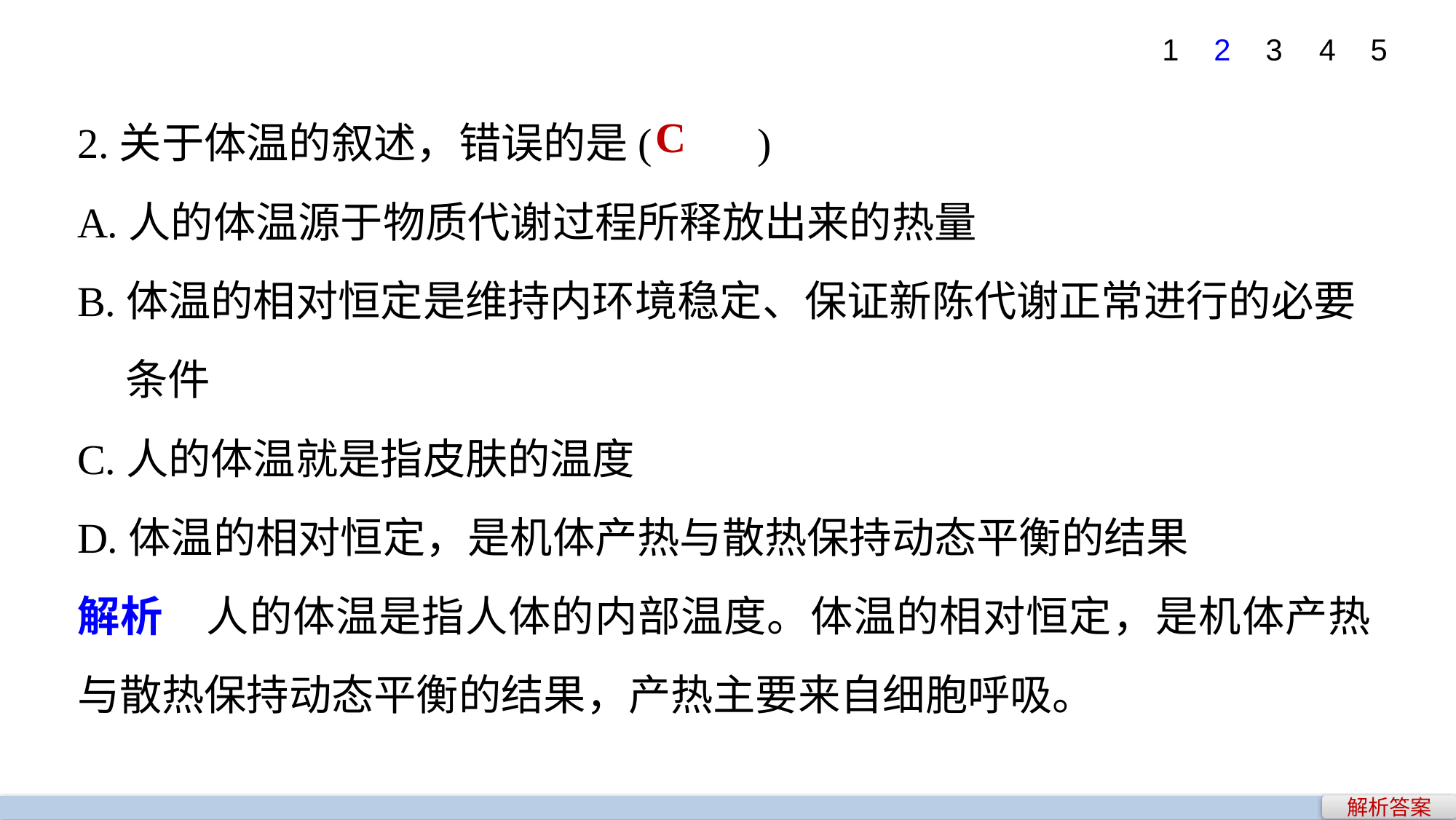

1
2
3
4
5
2.关于体温的叙述，错误的是(　　)
A.人的体温源于物质代谢过程所释放出来的热量
B.体温的相对恒定是维持内环境稳定、保证新陈代谢正常进行的必要
    条件
C.人的体温就是指皮肤的温度
D.体温的相对恒定，是机体产热与散热保持动态平衡的结果
解析　人的体温是指人体的内部温度。体温的相对恒定，是机体产热与散热保持动态平衡的结果，产热主要来自细胞呼吸。
C
解析答案